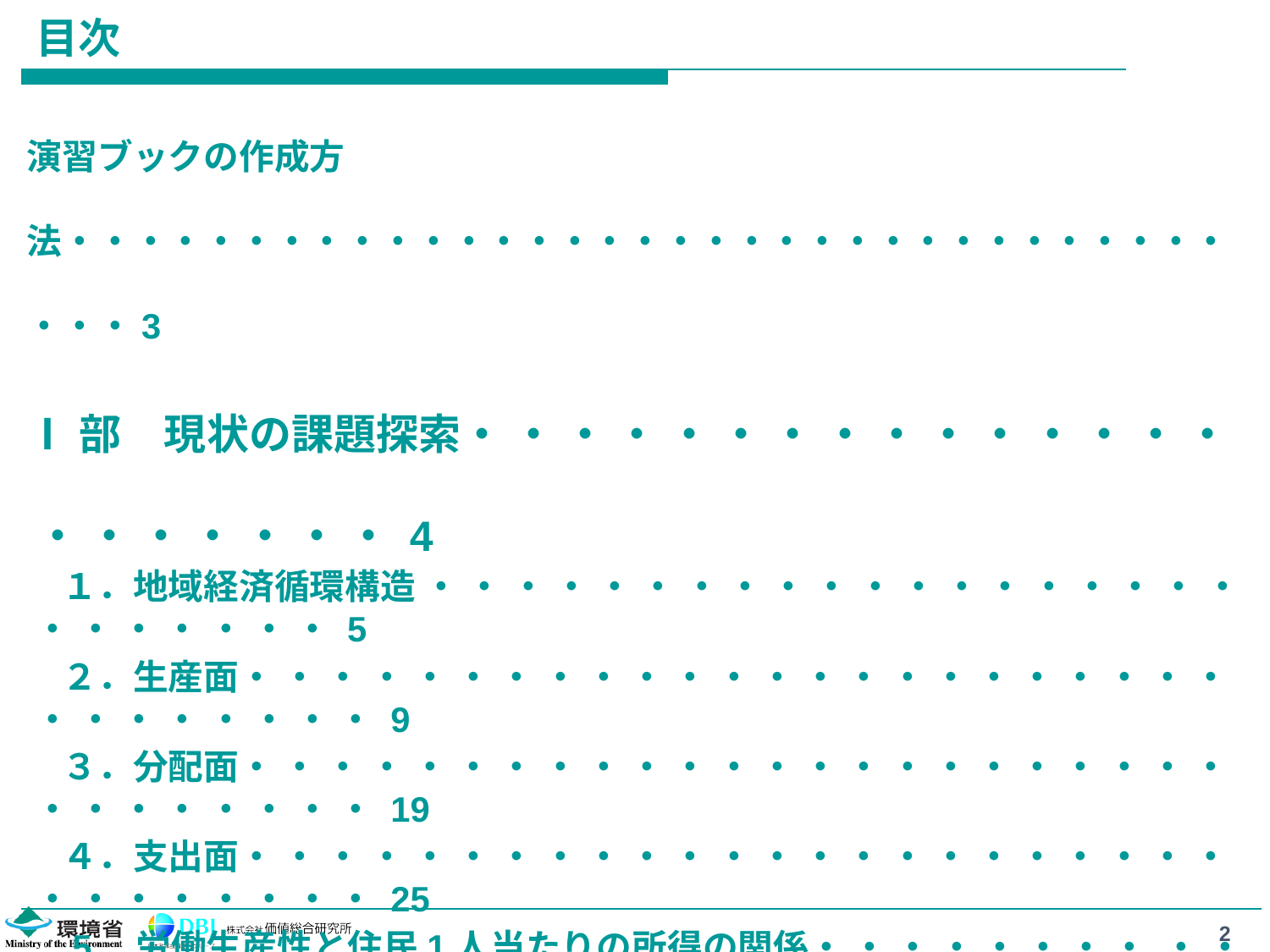

# 目次
演習ブックの作成方法・・・・・・・・・・・・・・・・・・・・・・・・・・・・・・・・・・・・3
Ⅰ部　現状の課題探索・ ・ ・ ・ ・ ・ ・ ・ ・ ・ ・ ・ ・ ・ ・ ・ ・ ・ ・ ・ ・ ・ 4
　１．地域経済循環構造 ・ ・ ・ ・ ・ ・ ・ ・ ・ ・ ・ ・ ・ ・ ・ ・ ・ ・ ・ ・ ・ ・ ・ ・ ・ ・ 5
　２．生産面・ ・ ・ ・ ・ ・ ・ ・ ・ ・ ・ ・ ・ ・ ・ ・ ・ ・ ・ ・ ・ ・ ・ ・ ・ ・ ・ ・ ・ ・ ・ 9
　３．分配面・ ・ ・ ・ ・ ・ ・ ・ ・ ・ ・ ・ ・ ・ ・ ・ ・ ・ ・ ・ ・ ・ ・ ・ ・ ・ ・ ・ ・ ・ ・ 19
　４．支出面・ ・ ・ ・ ・ ・ ・ ・ ・ ・ ・ ・ ・ ・ ・ ・ ・ ・ ・ ・ ・ ・ ・ ・ ・ ・ ・ ・ ・ ・ ・ 25
　 5．労働生産性と住民1人当たりの所得の関係・ ・ ・ ・ ・ ・ ・ ・  ・ ・ ・ ・ ・ ・ ・ 29

Ⅱ部　地域の長所、短所、施策の方向性の検討・ ・ ・ ・ ・ ・ ・ ・ ・ 33
　１．施策の方向性の検討のための長所、短所の抽出 ・ ・ ・ ・ ・ ・ ・ ・ ・ ・ ・ ・ 34
　２．施策の方向性の検討・ ・ ・ ・ ・ ・ ・ ・ ・ ・ ・ ・ ・ ・ ・ ・ ・ ・ ・ ・ ・ ・ ・ 42
2